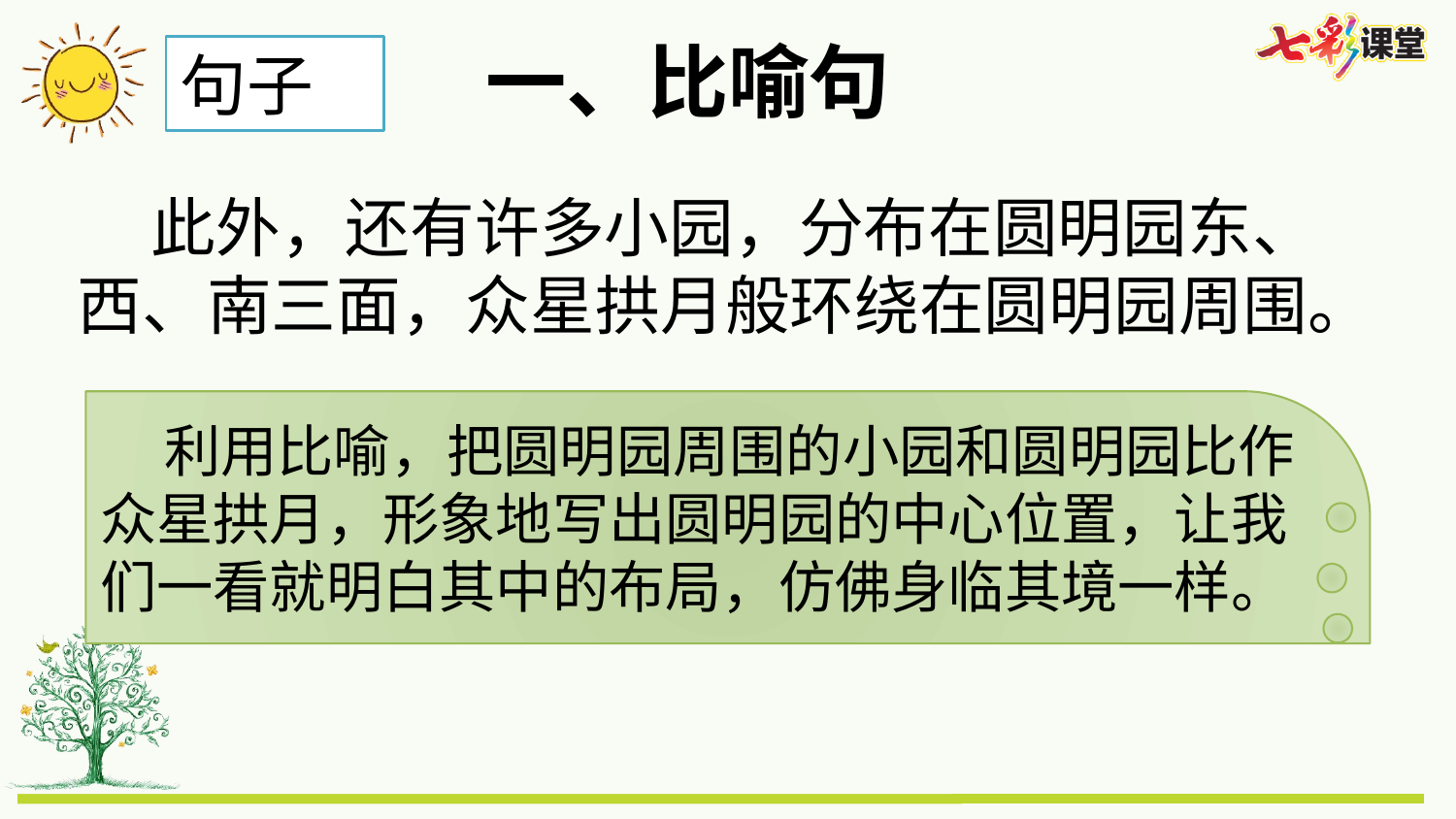

一、比喻句
句子
    此外，还有许多小园，分布在圆明园东、西、南三面，众星拱月般环绕在圆明园周围。
    利用比喻，把圆明园周围的小园和圆明园比作众星拱月，形象地写出圆明园的中心位置，让我们一看就明白其中的布局，仿佛身临其境一样。